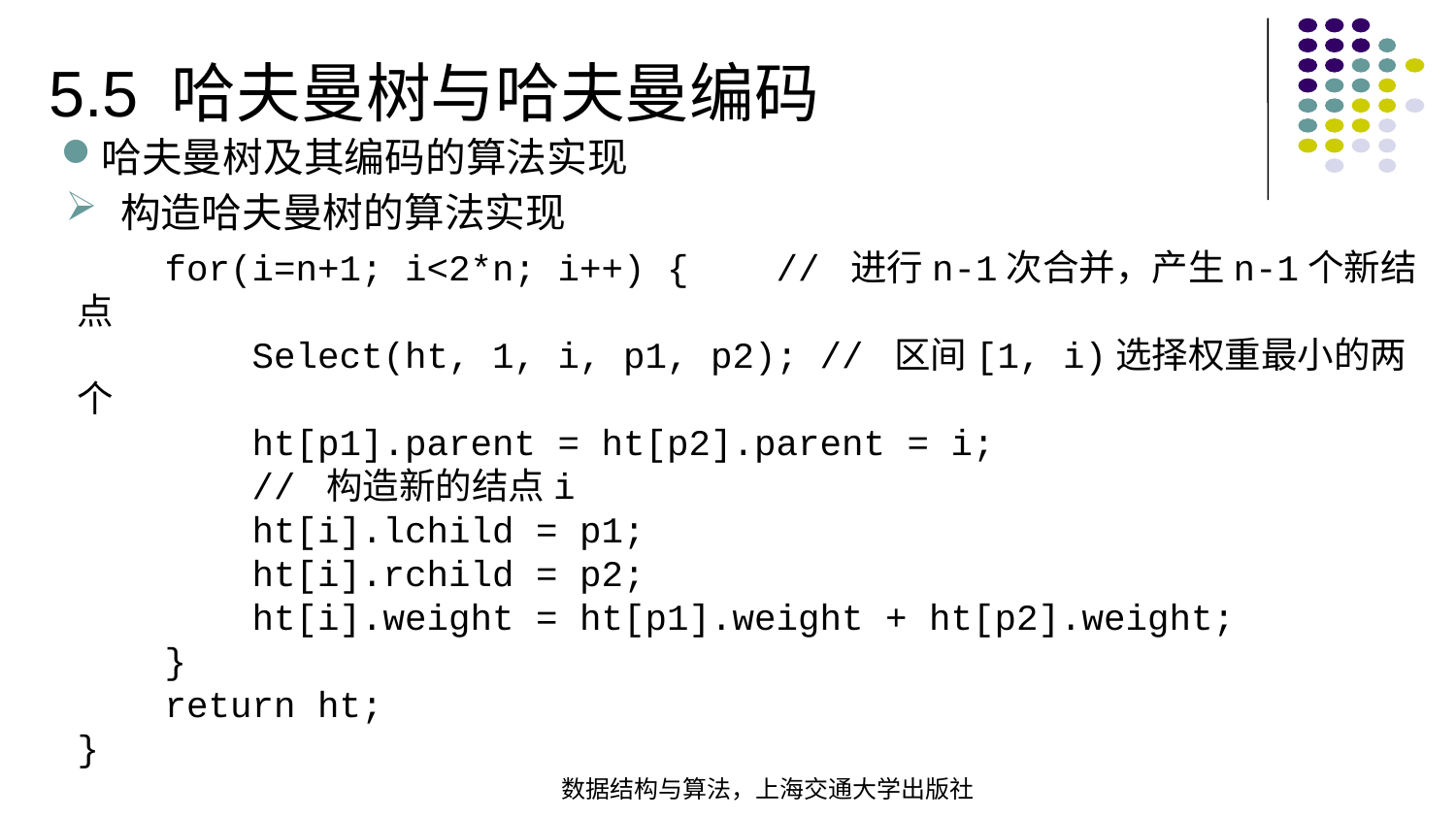

5.5 哈夫曼树与哈夫曼编码
哈夫曼树及其编码的算法实现
构造哈夫曼树的算法实现
    for(i=n+1; i<2*n; i++) {    // 进行n-1次合并，产生n-1个新结点        Select(ht, 1, i, p1, p2); // 区间[1, i)选择权重最小的两个        ht[p1].parent = ht[p2].parent = i;        // 构造新的结点i        ht[i].lchild = p1;        ht[i].rchild = p2;        ht[i].weight = ht[p1].weight + ht[p2].weight;    }    return ht;
}